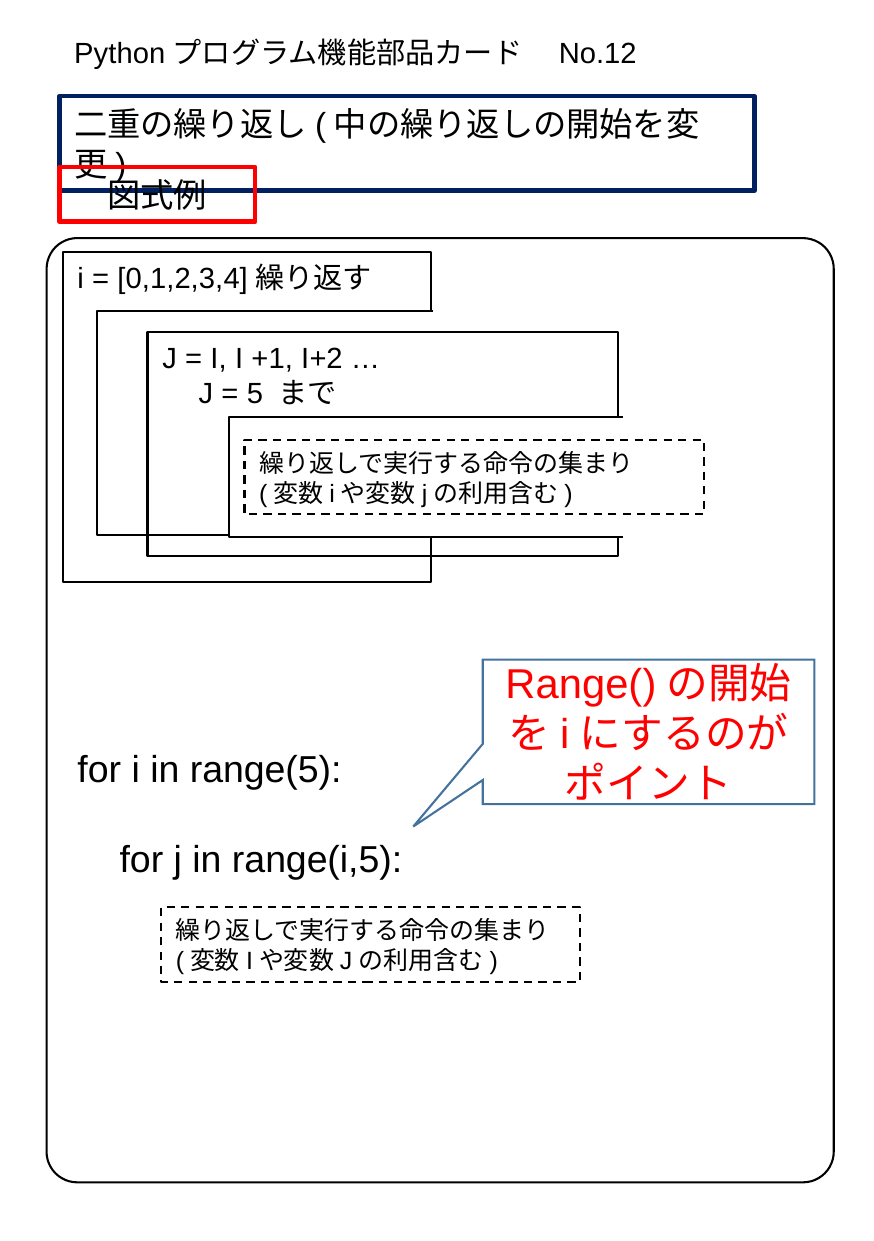

Pythonプログラム機能部品カード　No.12
二重の繰り返し(中の繰り返しの開始を変更)
図式例

i = [0,1,2,3,4]繰り返す

J = I, I +1, I+2 …
　J = 5 まで

繰り返しで実行する命令の集まり
(変数iや変数jの利用含む)
Range()の開始をiにするのがポイント
for i in range(5):

    for j in range(i,5):

繰り返しで実行する命令の集まり
(変数Iや変数Jの利用含む)